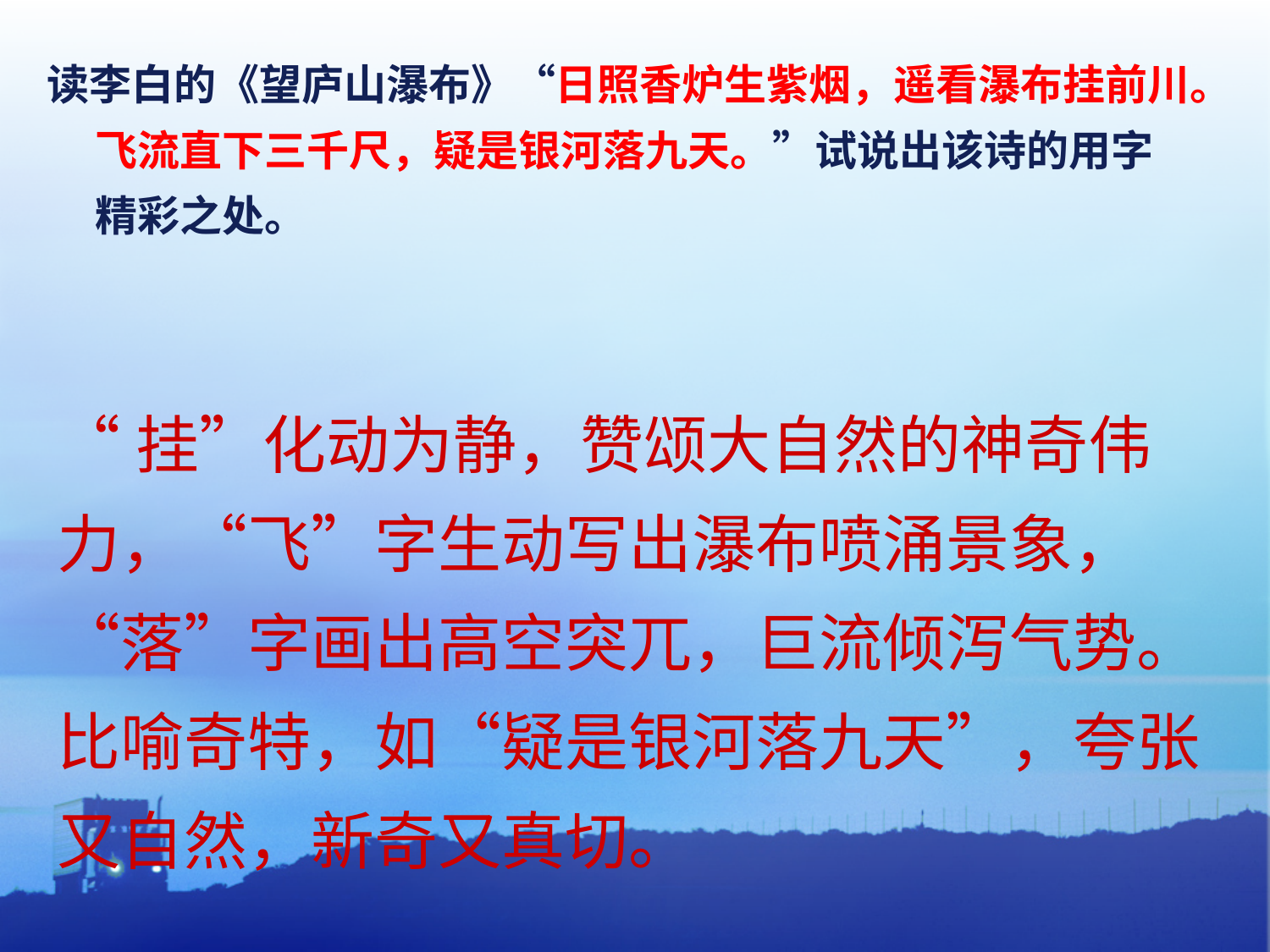

读李白的《望庐山瀑布》“日照香炉生紫烟，遥看瀑布挂前川。飞流直下三千尺，疑是银河落九天。”试说出该诗的用字精彩之处。

“挂”化动为静，赞颂大自然的神奇伟力，“飞”字生动写出瀑布喷涌景象，“落”字画出高空突兀，巨流倾泻气势。比喻奇特，如“疑是银河落九天”，夸张又自然，新奇又真切。